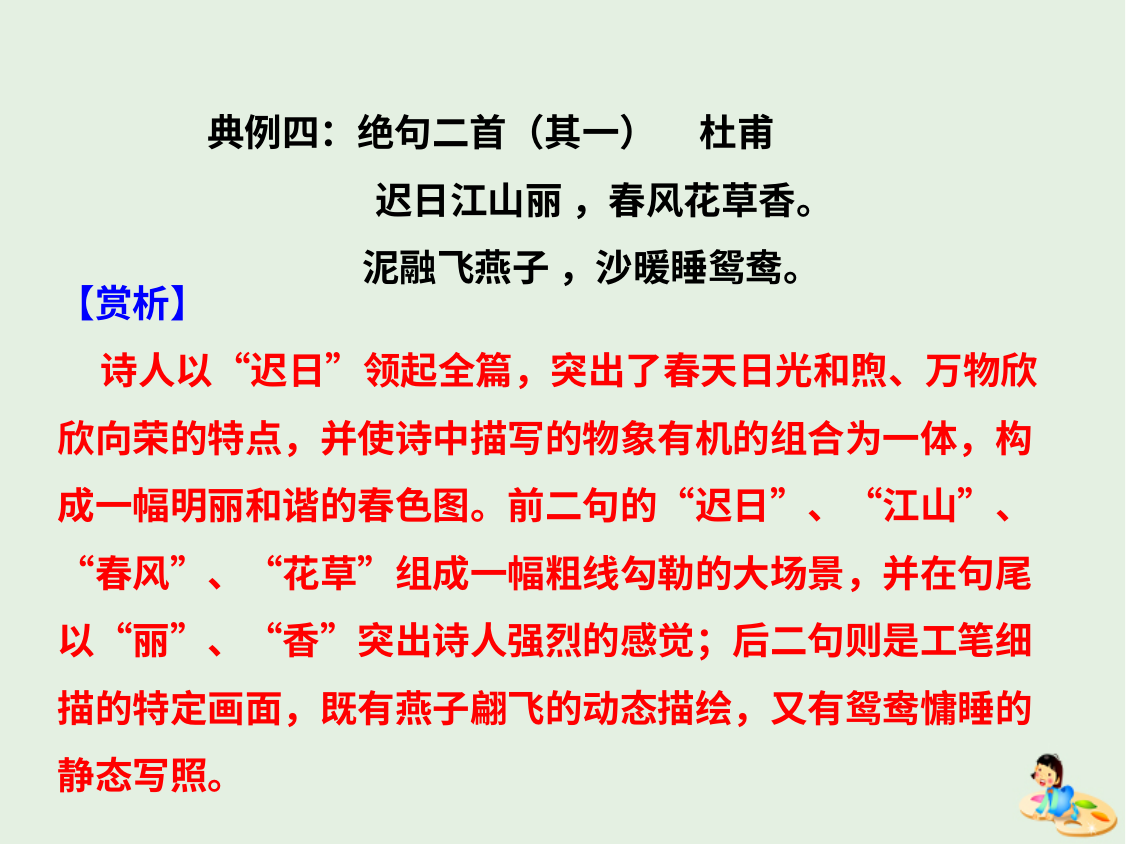

典例四：绝句二首（其一）     杜甫
 迟日江山丽 ，春风花草香。
泥融飞燕子 ，沙暖睡鸳鸯。

【赏析】
    诗人以“迟日”领起全篇，突出了春天日光和煦、万物欣欣向荣的特点，并使诗中描写的物象有机的组合为一体，构成一幅明丽和谐的春色图。前二句的“迟日”、“江山”、“春风”、“花草”组成一幅粗线勾勒的大场景，并在句尾以“丽”、“香”突出诗人强烈的感觉；后二句则是工笔细描的特定画面，既有燕子翩飞的动态描绘，又有鸳鸯慵睡的静态写照。